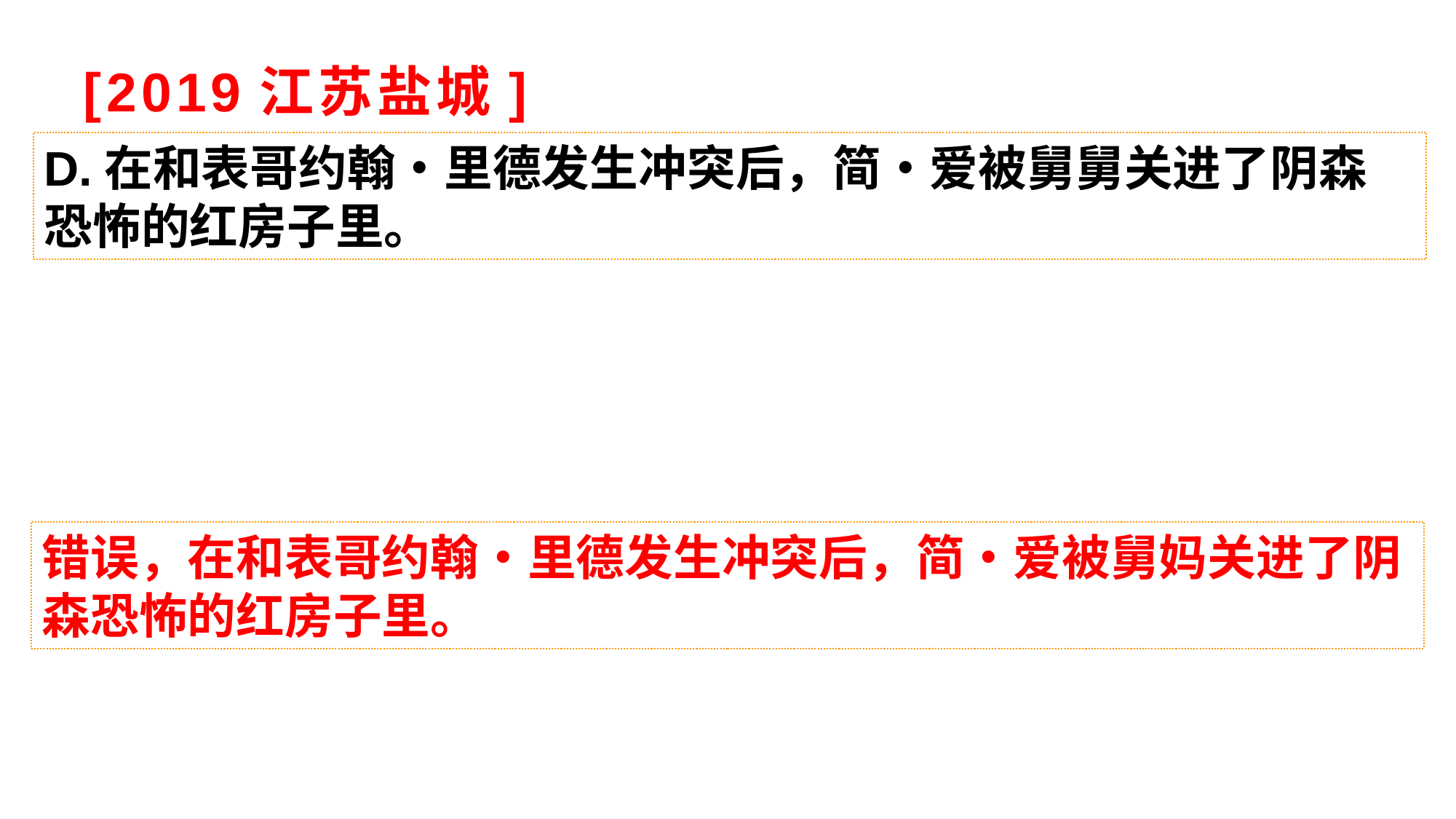

# [2019江苏盐城]
D.在和表哥约翰•里德发生冲突后，简•爱被舅舅关进了阴森恐怖的红房子里。
错误，在和表哥约翰•里德发生冲突后，简•爱被舅妈关进了阴森恐怖的红房子里。